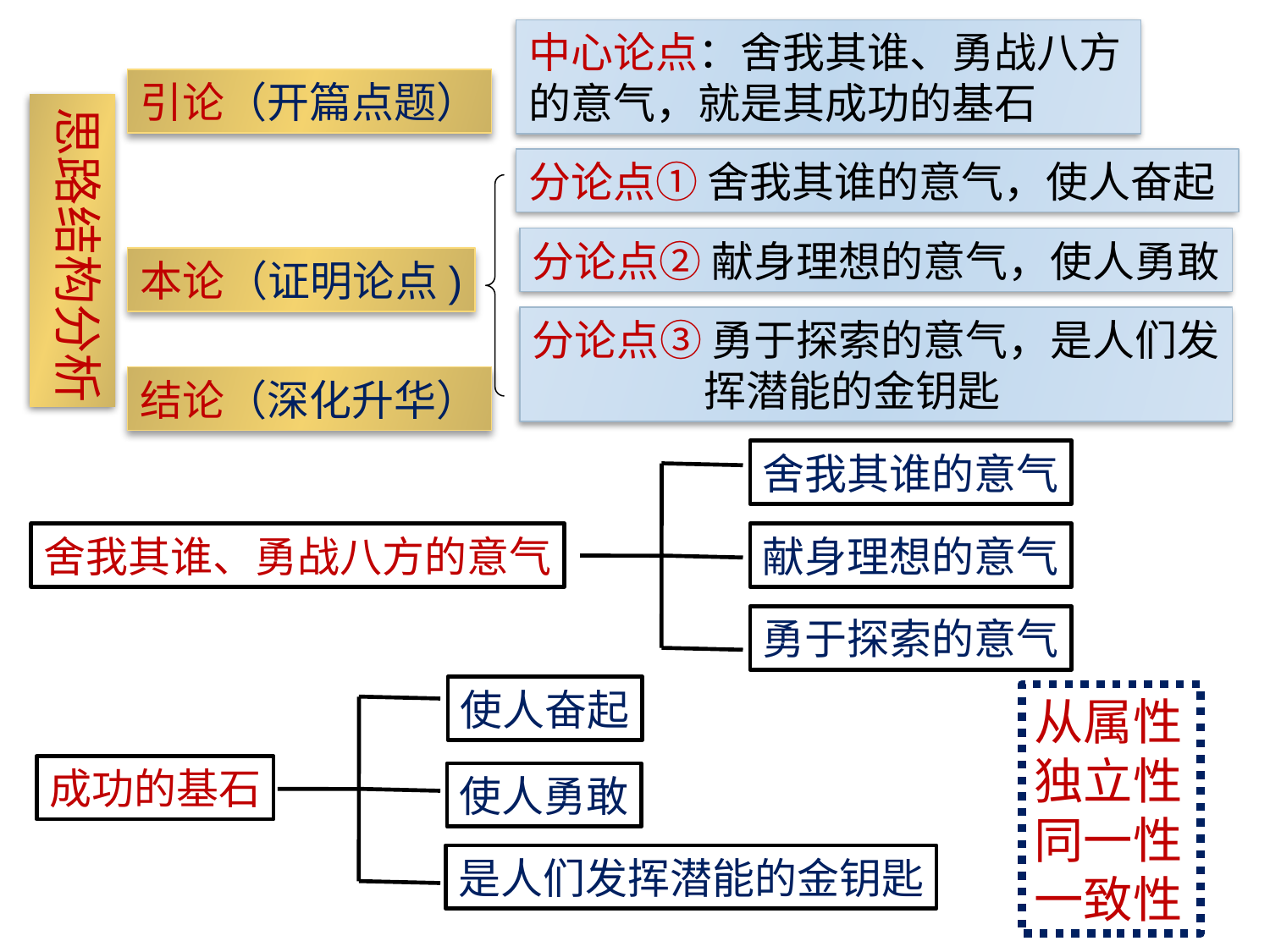

中心论点：舍我其谁、勇战八方的意气，就是其成功的基石
引论（开篇点题）
思路结构分析
分论点① 舍我其谁的意气，使人奋起
分论点② 献身理想的意气，使人勇敢
本论（证明论点)
分论点③ 勇于探索的意气，是人们发
                  挥潜能的金钥匙
结论（深化升华）

舍我其谁的意气
舍我其谁、勇战八方的意气
献身理想的意气
勇于探索的意气
使人奋起
成功的基石
使人勇敢
是人们发挥潜能的金钥匙
从属性
独立性
同一性
一致性